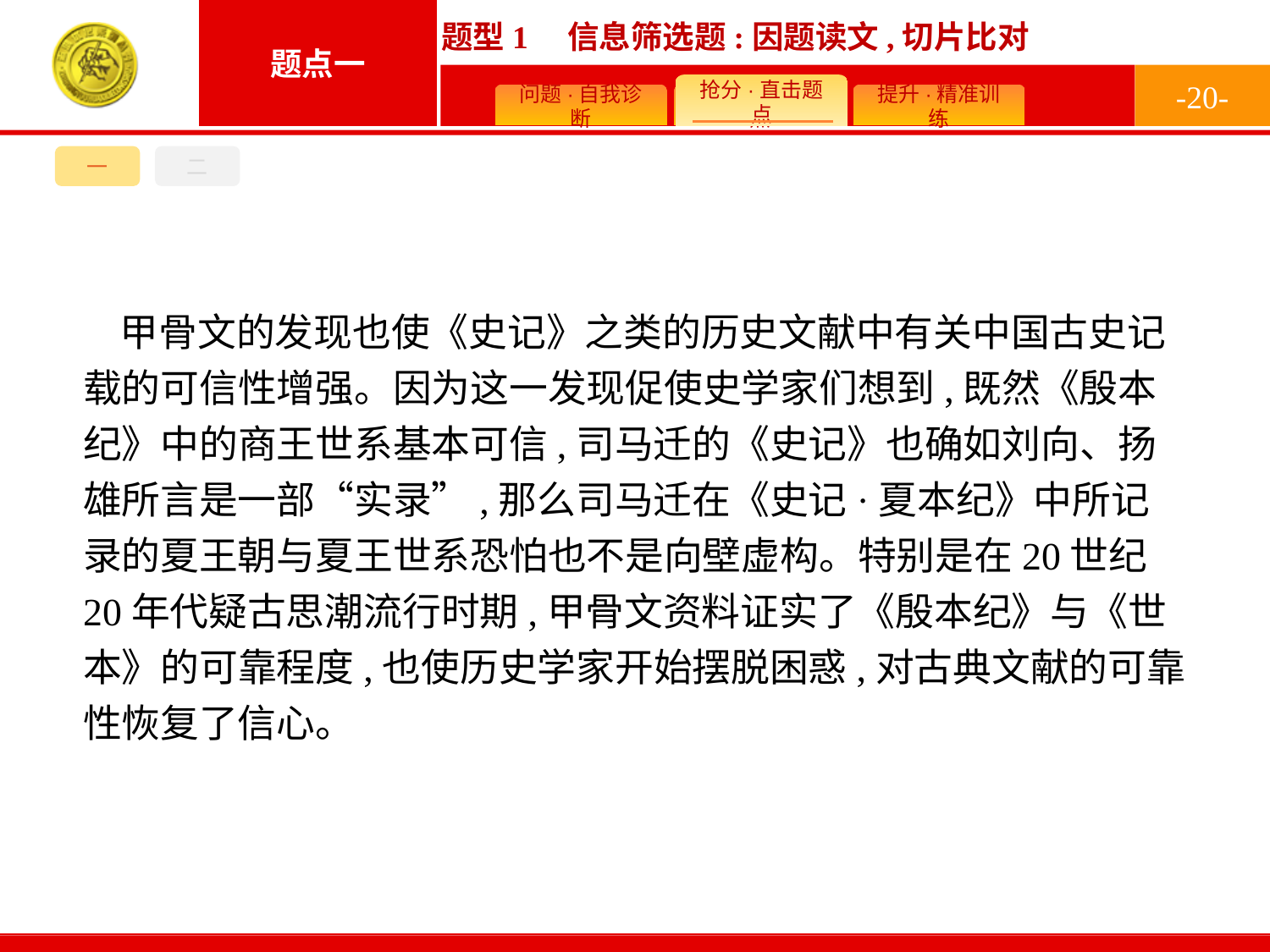

-20-
一
二
甲骨文的发现也使《史记》之类的历史文献中有关中国古史记载的可信性增强。因为这一发现促使史学家们想到,既然《殷本纪》中的商王世系基本可信,司马迁的《史记》也确如刘向、扬雄所言是一部“实录”,那么司马迁在《史记·夏本纪》中所记录的夏王朝与夏王世系恐怕也不是向壁虚构。特别是在20世纪20年代疑古思潮流行时期,甲骨文资料证实了《殷本纪》与《世本》的可靠程度,也使历史学家开始摆脱困惑,对古典文献的可靠性恢复了信心。